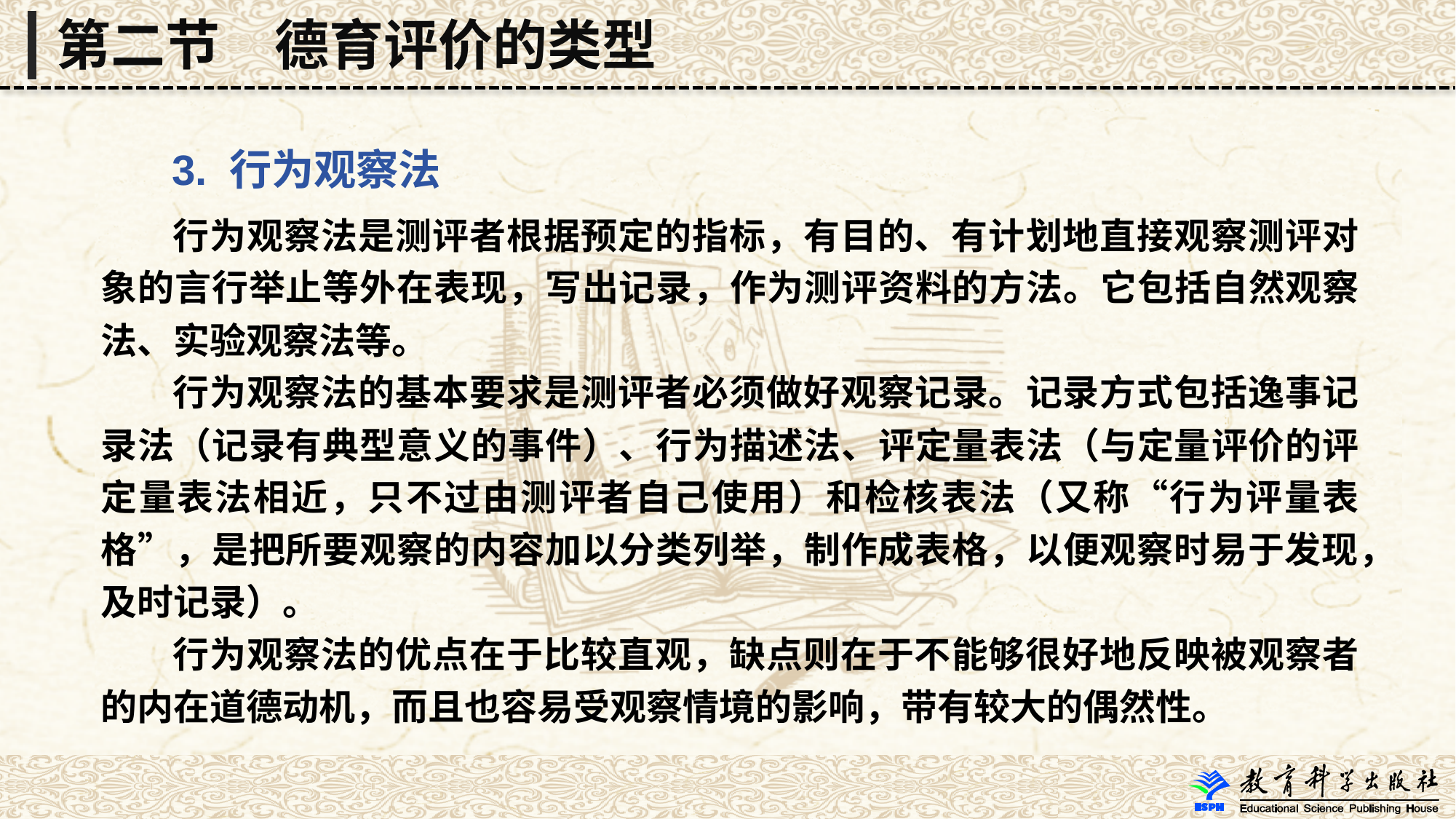

第二节　德育评价的类型
      3. 行为观察法

       行为观察法是测评者根据预定的指标，有目的、有计划地直接观察测评对象的言行举止等外在表现，写出记录，作为测评资料的方法。它包括自然观察法、实验观察法等。
       行为观察法的基本要求是测评者必须做好观察记录。记录方式包括逸事记录法（记录有典型意义的事件）、行为描述法、评定量表法（与定量评价的评定量表法相近，只不过由测评者自己使用）和检核表法（又称“行为评量表格”，是把所要观察的内容加以分类列举，制作成表格，以便观察时易于发现，及时记录）。
       行为观察法的优点在于比较直观，缺点则在于不能够很好地反映被观察者的内在道德动机，而且也容易受观察情境的影响，带有较大的偶然性。